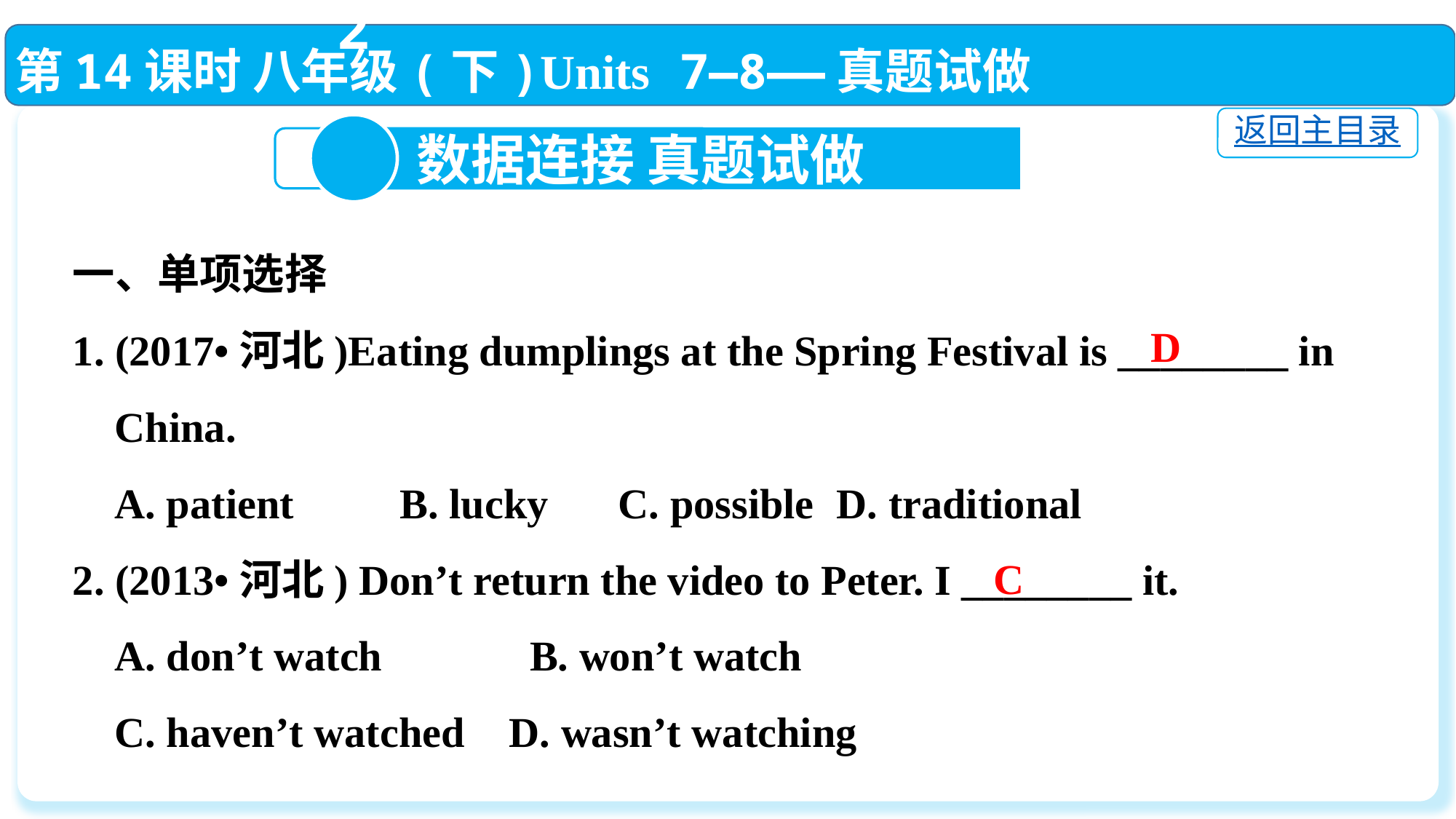

第14课时 八年级(下)Units 7—8——真题试做

返回主目录
2

   数据连接 真题试做
一、单项选择
1. (2017•河北)Eating dumplings at the Spring Festival is ________ in
    China.
    A. patient	B. lucky	C. possible	D. traditional
2. (2013•河北) Don’t return the video to Peter. I ________ it.
    A. don’t watch　　　B. won’t watch
    C. haven’t watched	D. wasn’t watching
D
C